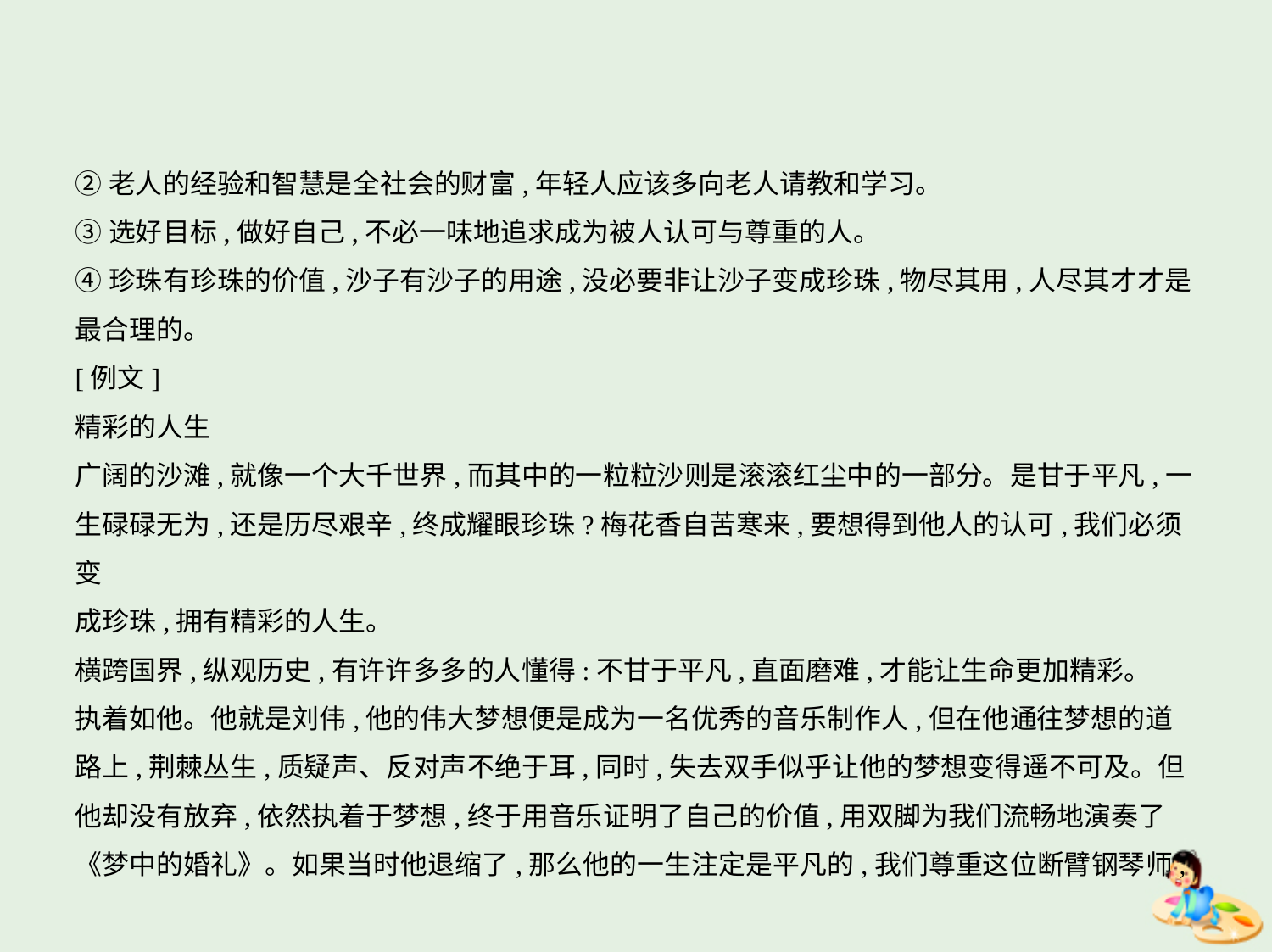

②老人的经验和智慧是全社会的财富,年轻人应该多向老人请教和学习。
③选好目标,做好自己,不必一味地追求成为被人认可与尊重的人。
④珍珠有珍珠的价值,沙子有沙子的用途,没必要非让沙子变成珍珠,物尽其用,人尽其才才是
最合理的。
[例文]
精彩的人生
广阔的沙滩,就像一个大千世界,而其中的一粒粒沙则是滚滚红尘中的一部分。是甘于平凡,一
生碌碌无为,还是历尽艰辛,终成耀眼珍珠?梅花香自苦寒来,要想得到他人的认可,我们必须变
成珍珠,拥有精彩的人生。
横跨国界,纵观历史,有许许多多的人懂得:不甘于平凡,直面磨难,才能让生命更加精彩。
执着如他。他就是刘伟,他的伟大梦想便是成为一名优秀的音乐制作人,但在他通往梦想的道
路上,荆棘丛生,质疑声、反对声不绝于耳,同时,失去双手似乎让他的梦想变得遥不可及。但
他却没有放弃,依然执着于梦想,终于用音乐证明了自己的价值,用双脚为我们流畅地演奏了
《梦中的婚礼》。如果当时他退缩了,那么他的一生注定是平凡的,我们尊重这位断臂钢琴师,